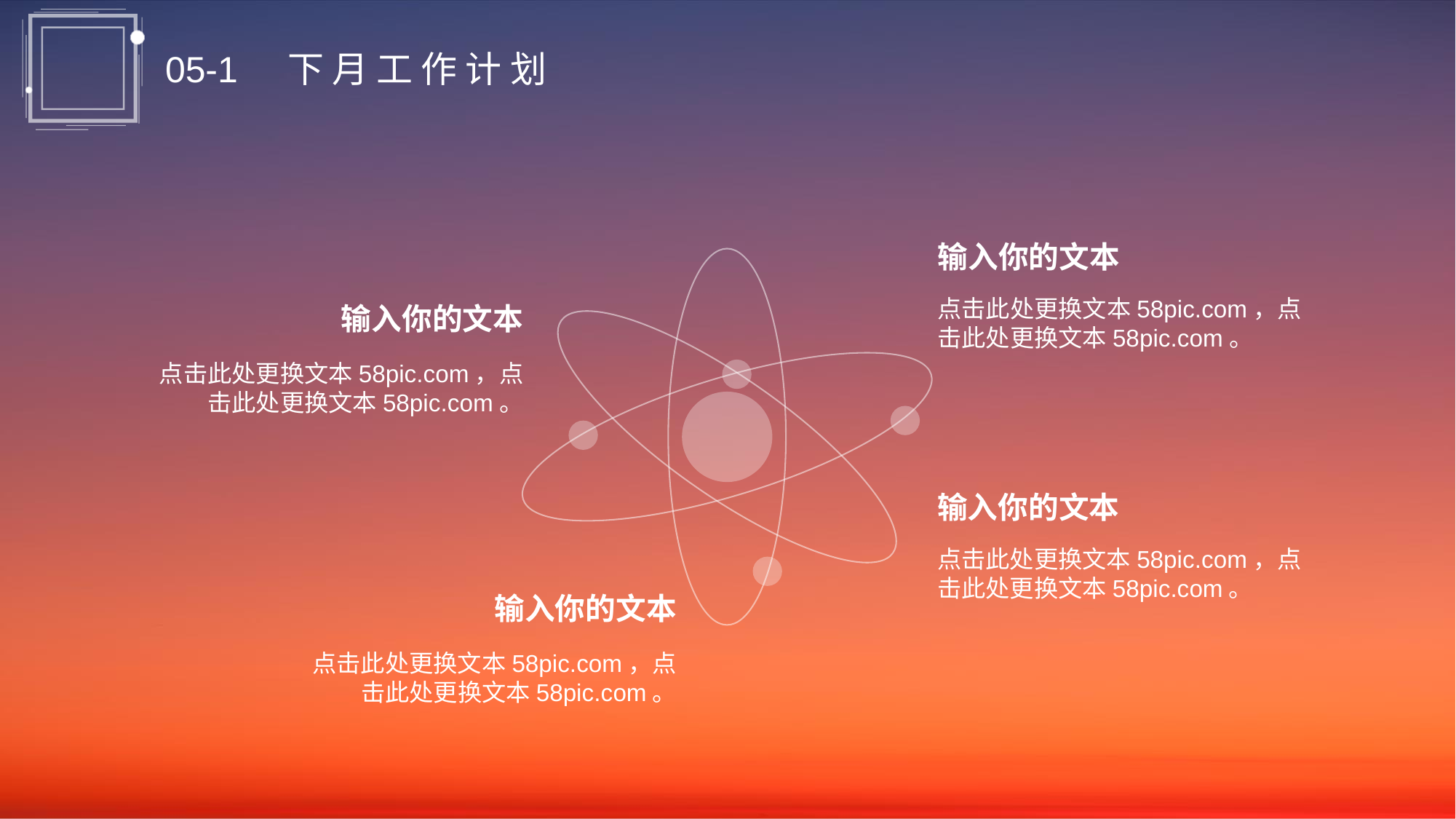

05-1    下 月 工 作 计 划
输入你的文本

点击此处更换文本58pic.com，点击此处更换文本58pic.com。
输入你的文本
点击此处更换文本58pic.com，点击此处更换文本58pic.com。
输入你的文本
点击此处更换文本58pic.com，点击此处更换文本58pic.com。
输入你的文本
点击此处更换文本58pic.com，点击此处更换文本58pic.com。